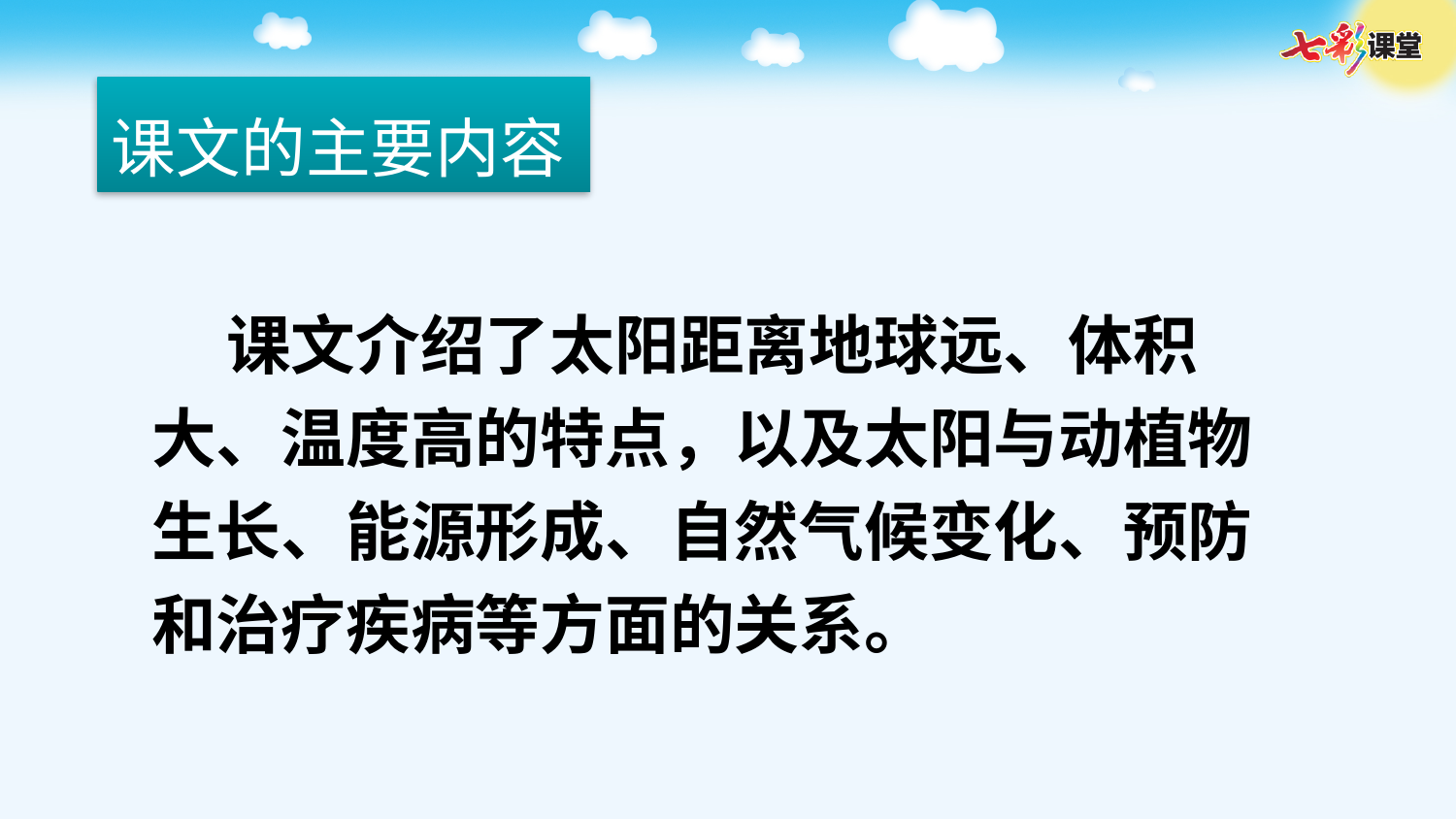

课文的主要内容
    课文介绍了太阳距离地球远、体积大、温度高的特点，以及太阳与动植物生长、能源形成、自然气候变化、预防和治疗疾病等方面的关系。